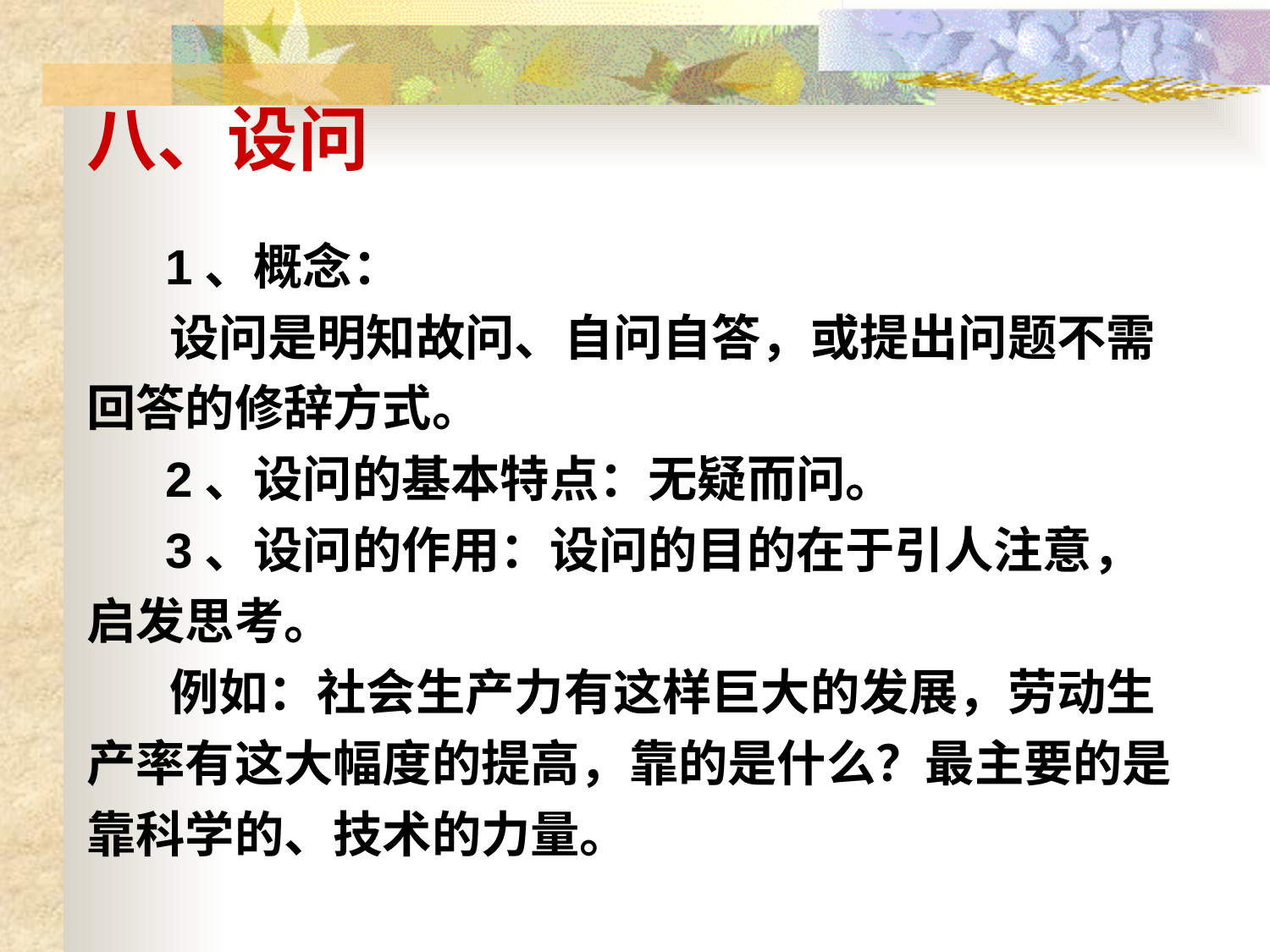

# 八、设问
   1、概念：
   设问是明知故问、自问自答，或提出问题不需回答的修辞方式。
   2、设问的基本特点：无疑而问。
   3、设问的作用：设问的目的在于引人注意，启发思考。
   例如：社会生产力有这样巨大的发展，劳动生产率有这大幅度的提高，靠的是什么？最主要的是靠科学的、技术的力量。